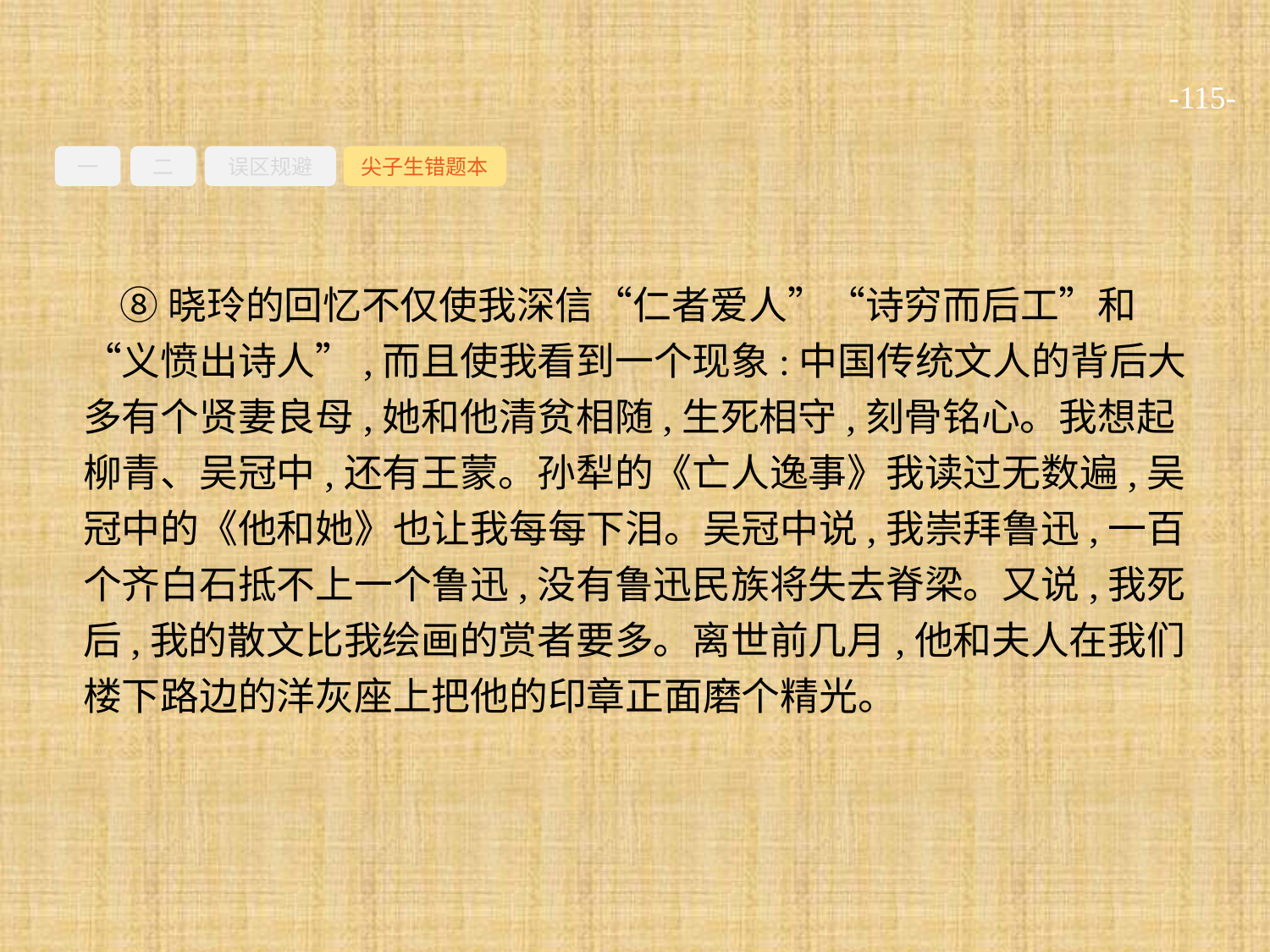

-115-
一
二
误区规避
尖子生错题本
⑧晓玲的回忆不仅使我深信“仁者爱人”“诗穷而后工”和“义愤出诗人”,而且使我看到一个现象:中国传统文人的背后大多有个贤妻良母,她和他清贫相随,生死相守,刻骨铭心。我想起柳青、吴冠中,还有王蒙。孙犁的《亡人逸事》我读过无数遍,吴冠中的《他和她》也让我每每下泪。吴冠中说,我崇拜鲁迅,一百个齐白石抵不上一个鲁迅,没有鲁迅民族将失去脊梁。又说,我死后,我的散文比我绘画的赏者要多。离世前几月,他和夫人在我们楼下路边的洋灰座上把他的印章正面磨个精光。